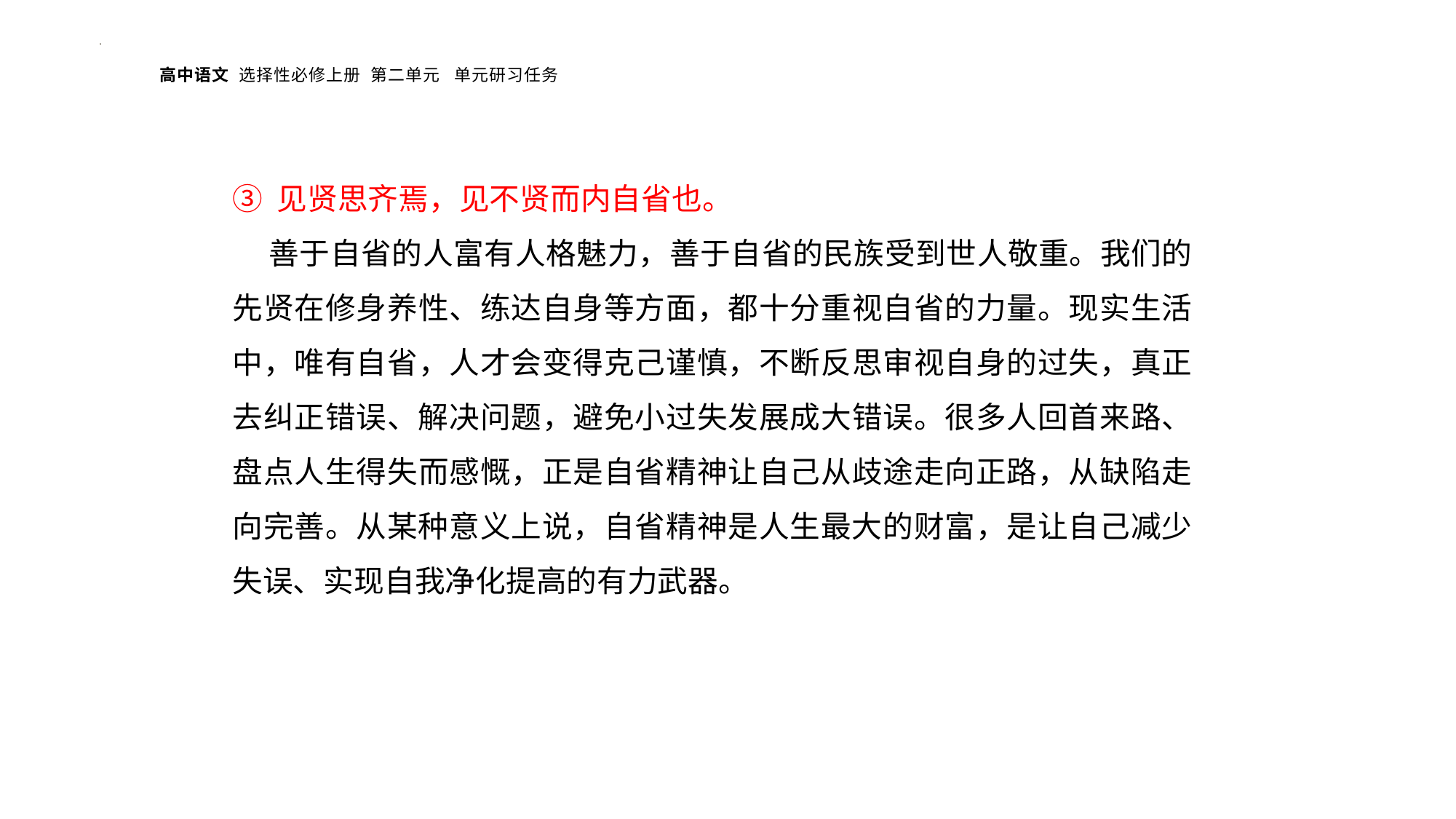

③ 见贤思齐焉，见不贤而内自省也。
    善于自省的人富有人格魅力，善于自省的民族受到世人敬重。我们的先贤在修身养性、练达自身等方面，都十分重视自省的力量。现实生活中，唯有自省，人才会变得克己谨慎，不断反思审视自身的过失，真正去纠正错误、解决问题，避免小过失发展成大错误。很多人回首来路、盘点人生得失而感慨，正是自省精神让自己从歧途走向正路，从缺陷走向完善。从某种意义上说，自省精神是人生最大的财富，是让自己减少失误、实现自我净化提高的有力武器。